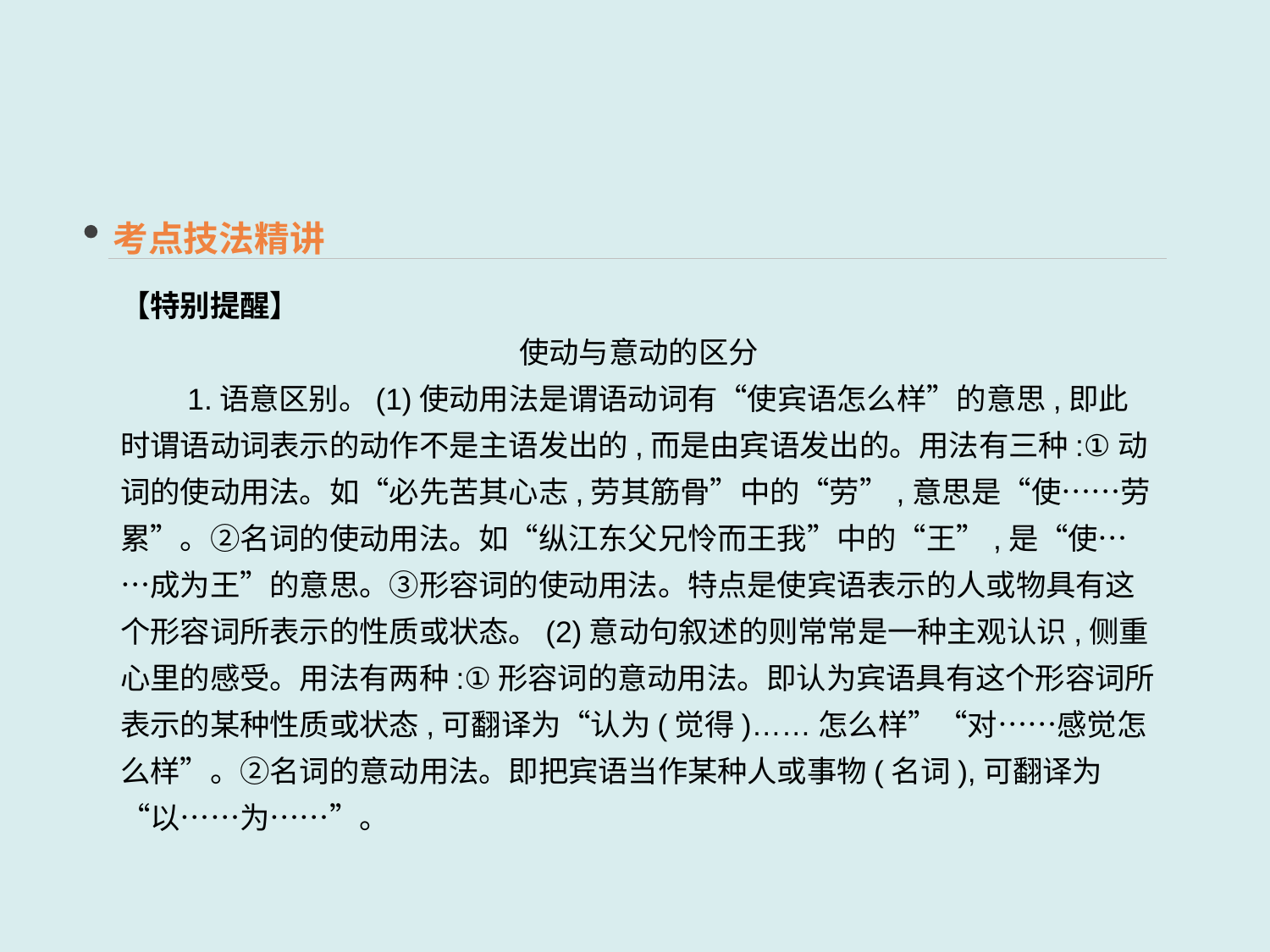

考点技法精讲

【特别提醒】
使动与意动的区分
　　1.语意区别。(1)使动用法是谓语动词有“使宾语怎么样”的意思,即此时谓语动词表示的动作不是主语发出的,而是由宾语发出的。用法有三种:①动词的使动用法。如“必先苦其心志,劳其筋骨”中的“劳”,意思是“使……劳累”。②名词的使动用法。如“纵江东父兄怜而王我”中的“王”,是“使……成为王”的意思。③形容词的使动用法。特点是使宾语表示的人或物具有这个形容词所表示的性质或状态。(2)意动句叙述的则常常是一种主观认识,侧重心里的感受。用法有两种:①形容词的意动用法。即认为宾语具有这个形容词所表示的某种性质或状态,可翻译为“认为(觉得)……怎么样”“对……感觉怎么样”。②名词的意动用法。即把宾语当作某种人或事物(名词),可翻译为“以……为……”。